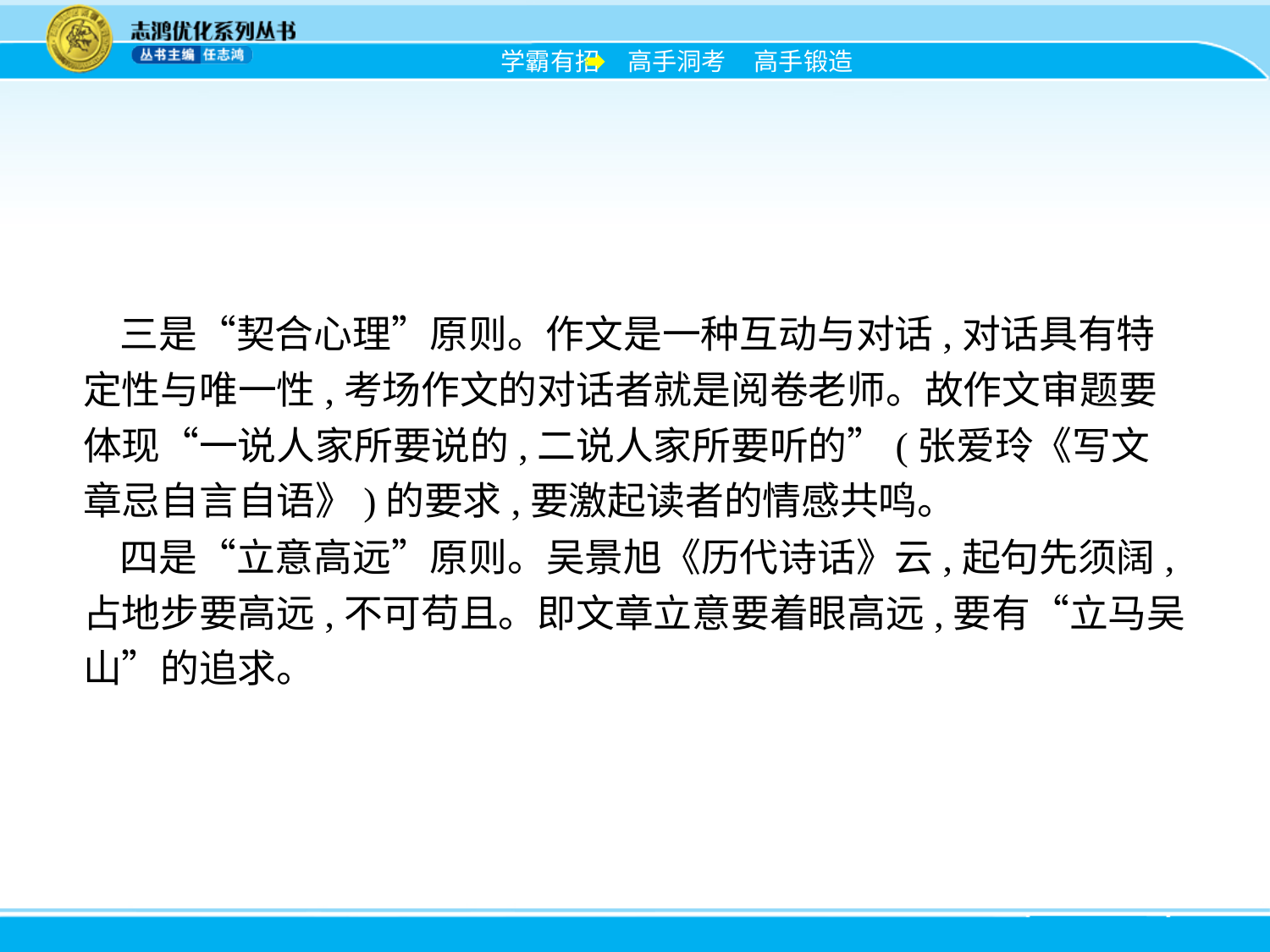

三是“契合心理”原则。作文是一种互动与对话,对话具有特定性与唯一性,考场作文的对话者就是阅卷老师。故作文审题要体现“一说人家所要说的,二说人家所要听的”(张爱玲《写文章忌自言自语》)的要求,要激起读者的情感共鸣。
四是“立意高远”原则。吴景旭《历代诗话》云,起句先须阔,占地步要高远,不可苟且。即文章立意要着眼高远,要有“立马吴山”的追求。